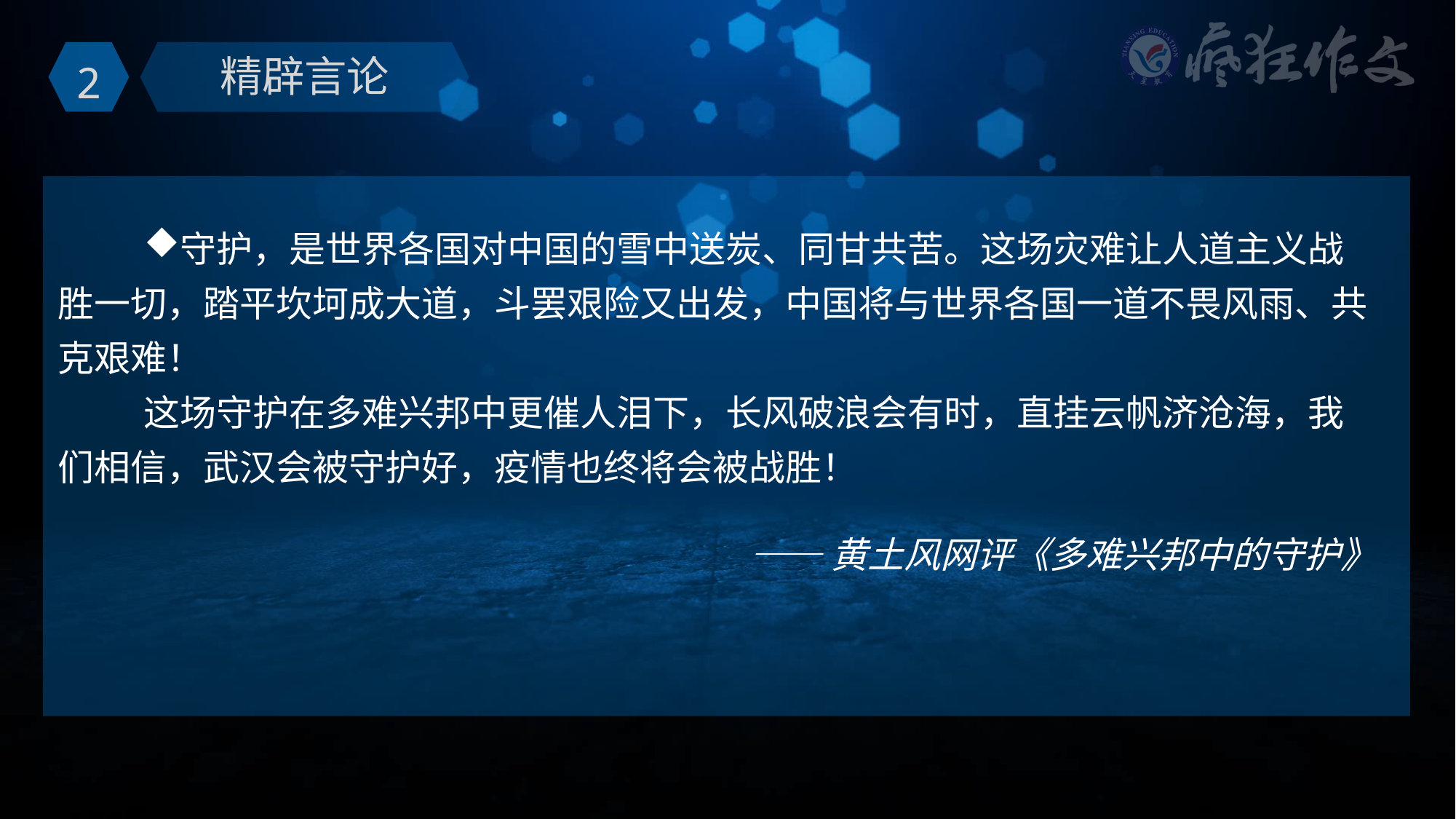

2
精辟言论

守护，是世界各国对中国的雪中送炭、同甘共苦。这场灾难让人道主义战胜一切，踏平坎坷成大道，斗罢艰险又出发，中国将与世界各国一道不畏风雨、共克艰难！
这场守护在多难兴邦中更催人泪下，长风破浪会有时，直挂云帆济沧海，我们相信，武汉会被守护好，疫情也终将会被战胜！

——黄土风网评《多难兴邦中的守护》